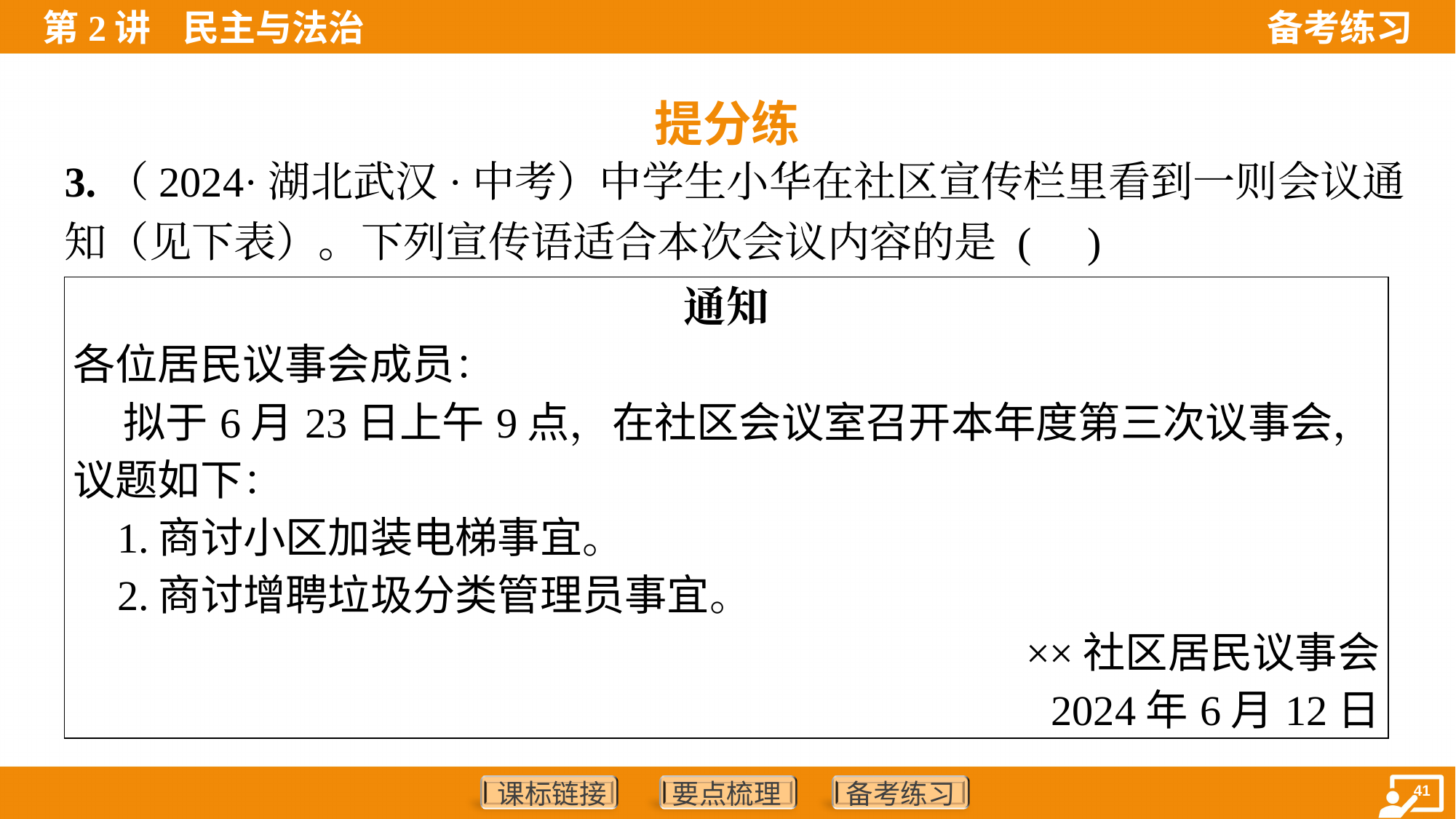

提分练
3.（2024·湖北武汉·中考）中学生小华在社区宣传栏里看到一则会议通
知（见下表）。下列宣传语适合本次会议内容的是 (     )
| 通知 各位居民议事会成员： 拟于6月23日上午9点，在社区会议室召开本年度第三次议事会， 议题如下： 1.商讨小区加装电梯事宜。 2.商讨增聘垃圾分类管理员事宜。 ××社区居民议事会 2024年6月12日 |
| --- |